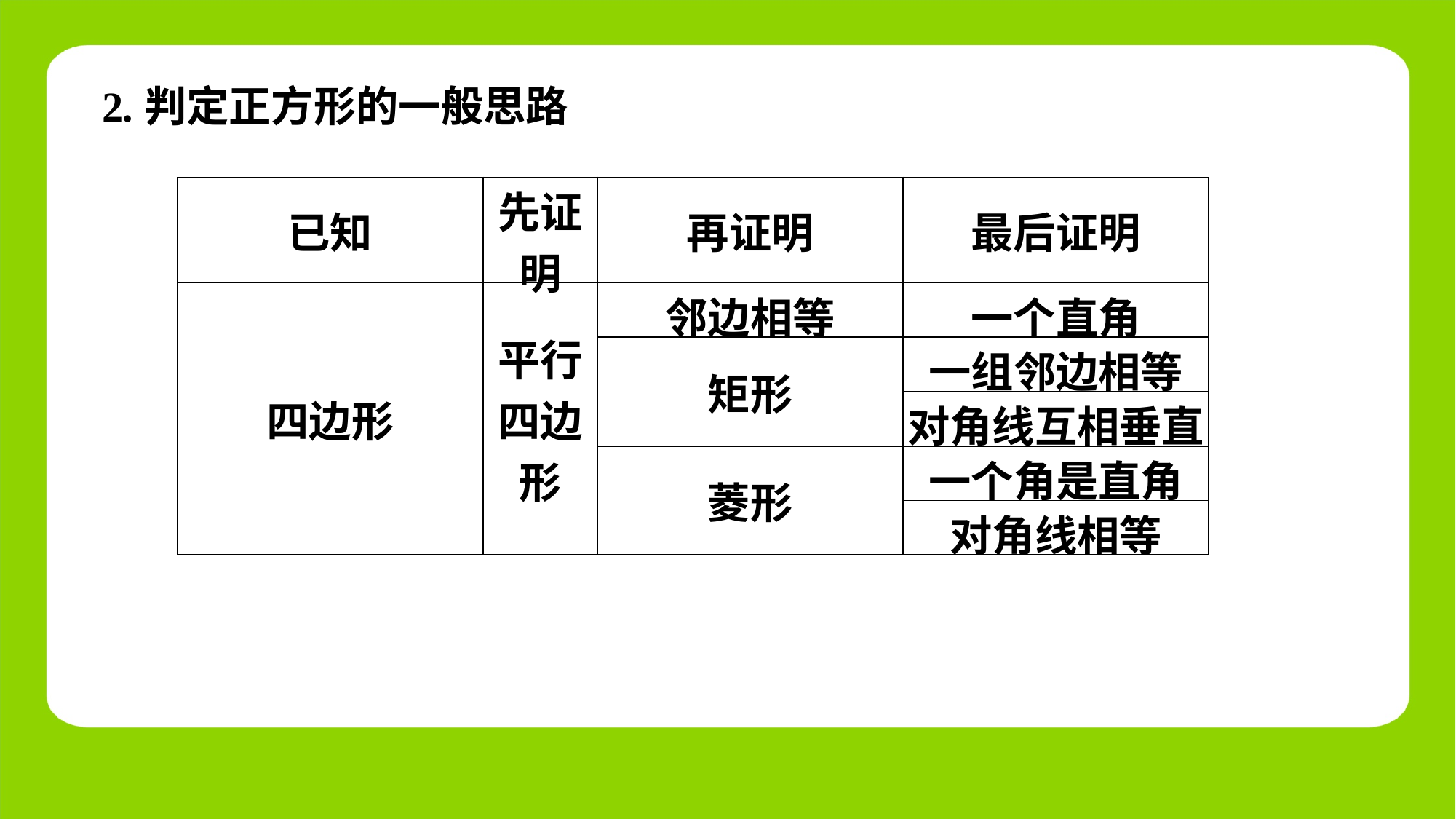

2.判定正方形的一般思路
| 已知 | 先证明 | 再证明 | 最后证明 |
| --- | --- | --- | --- |
| 四边形 | 平行 四边形 | 邻边相等 | 一个直角 |
|  |  | 矩形 | 一组邻边相等 |
|  |  |  | 对角线互相垂直 |
|  |  | 菱形 | 一个角是直角 |
|  |  |  | 对角线相等 |